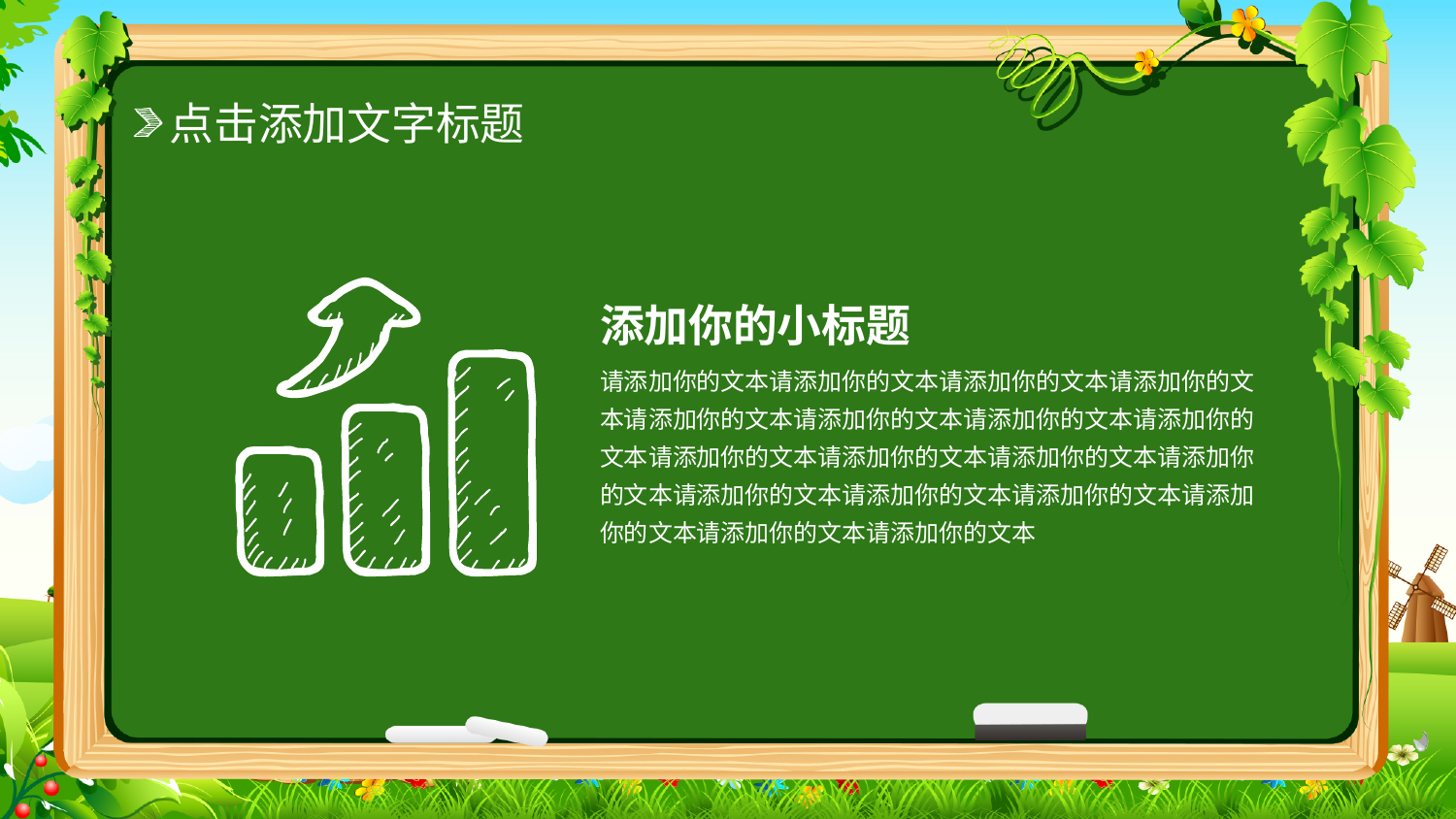

点击添加文字标题

添加你的小标题
请添加你的文本请添加你的文本请添加你的文本请添加你的文本请添加你的文本请添加你的文本请添加你的文本请添加你的文本请添加你的文本请添加你的文本请添加你的文本请添加你的文本请添加你的文本请添加你的文本请添加你的文本请添加你的文本请添加你的文本请添加你的文本